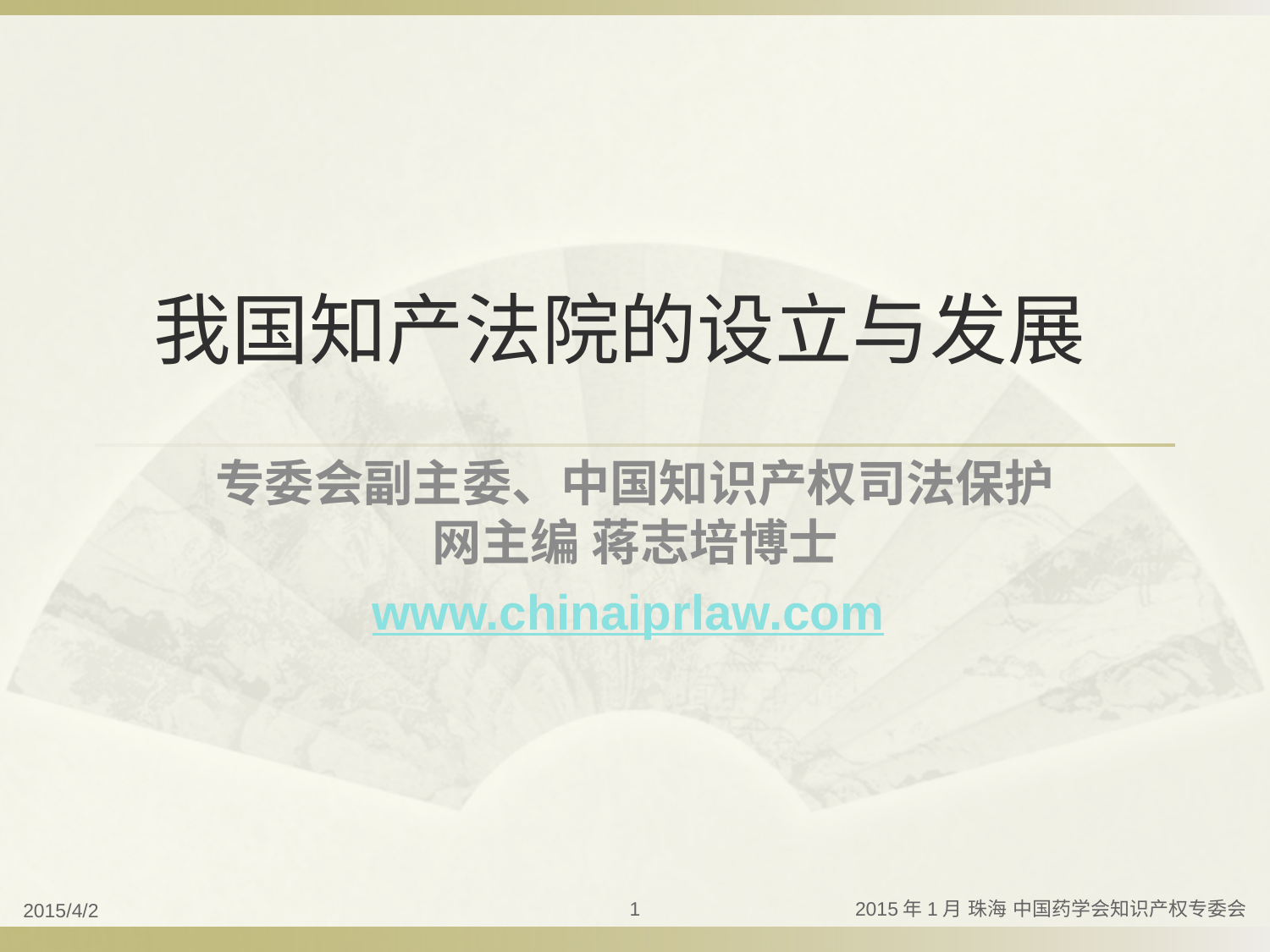

# 我国知产法院的设立与发展
专委会副主委、中国知识产权司法保护网主编 蒋志培博士
www.chinaiprlaw.com
2015/4/2
1
2015年1月 珠海 中国药学会知识产权专委会